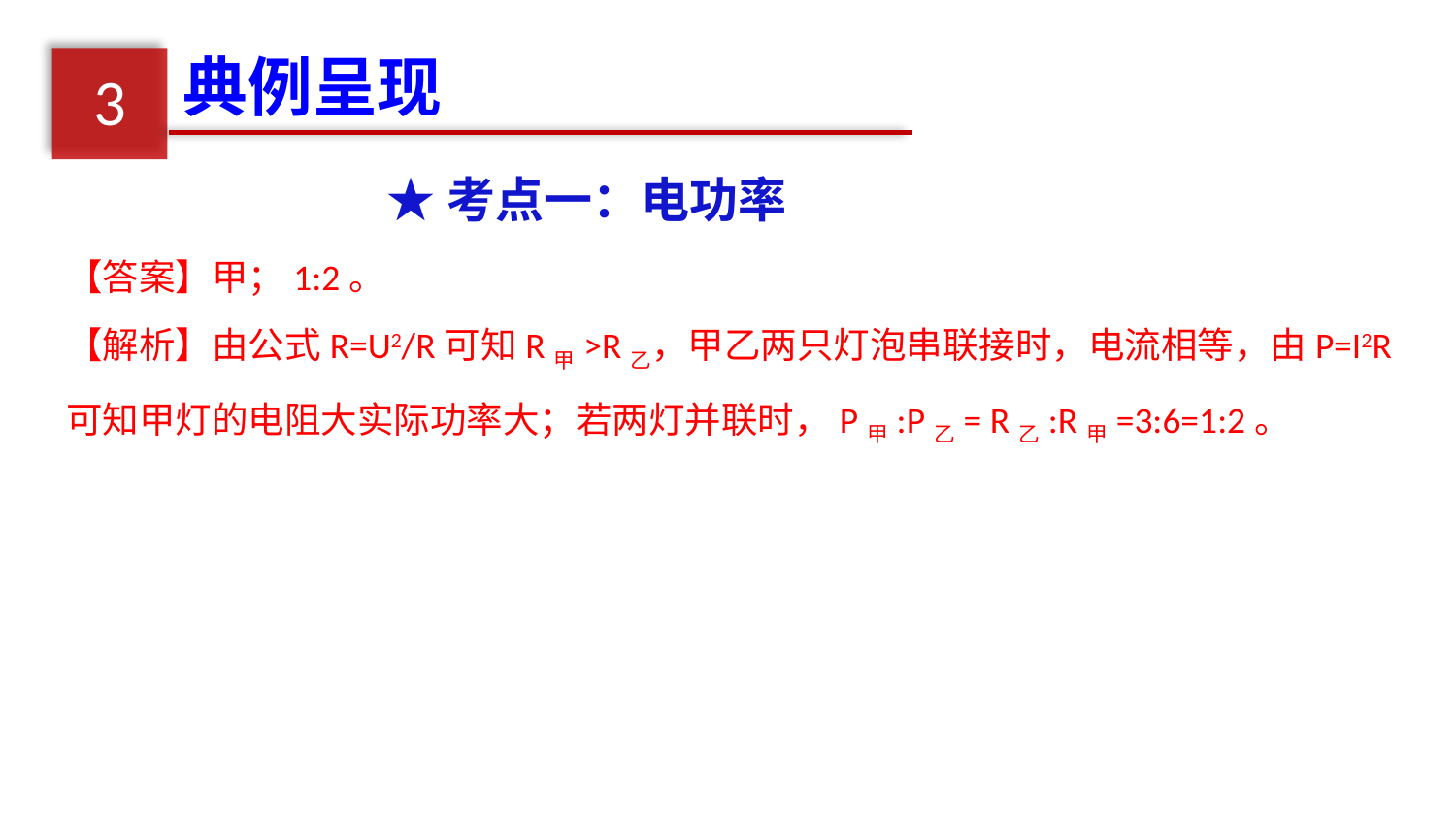

典例呈现

3
★考点一：电功率
【答案】甲；1:2。
【解析】由公式R=U2/R可知R甲>R乙，甲乙两只灯泡串联接时，电流相等，由P=I2R可知甲灯的电阻大实际功率大；若两灯并联时，P甲:P乙= R乙:R甲=3:6=1:2。